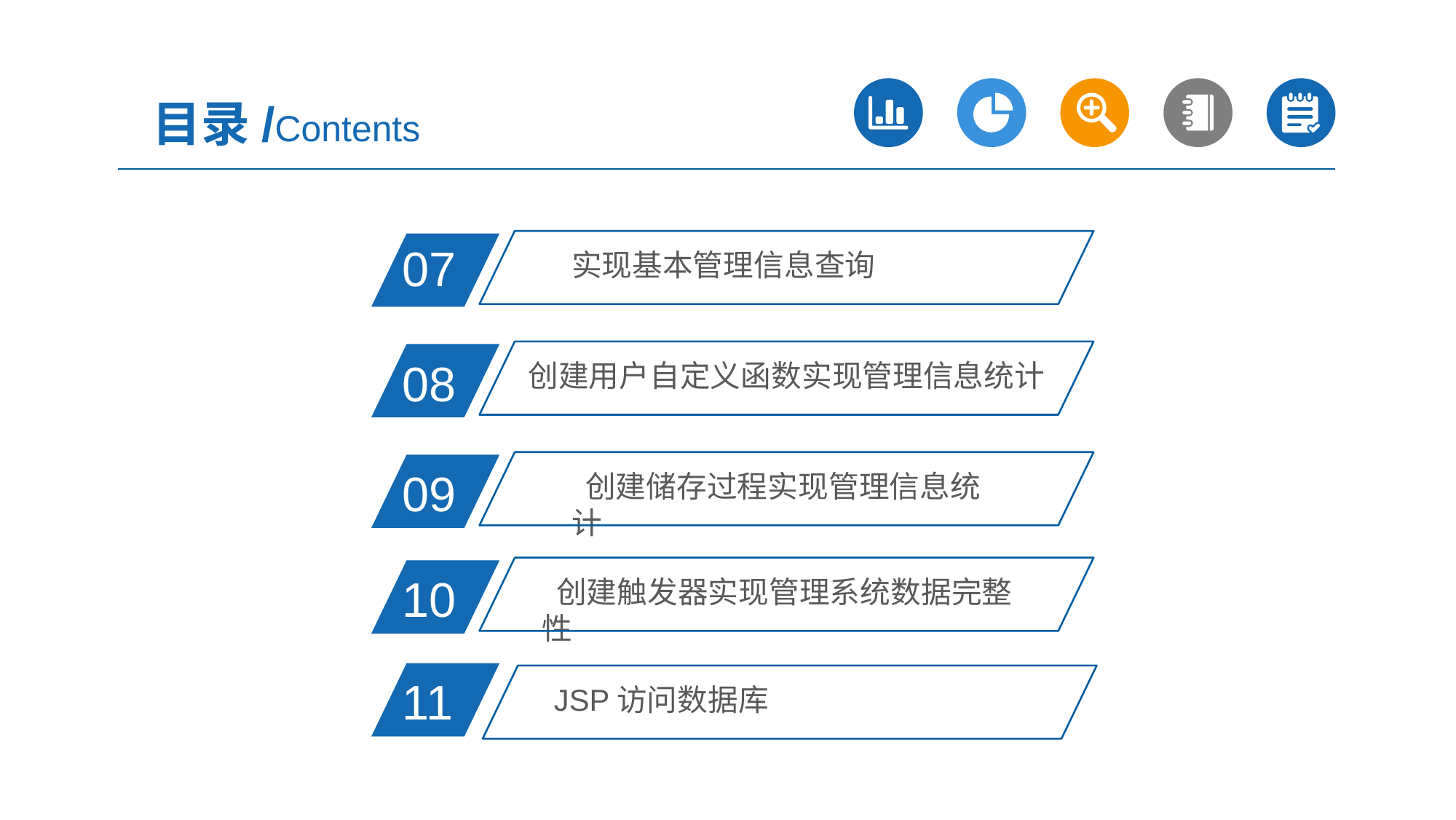

目录/Contents

实现基本管理信息查询
07

创建用户自定义函数实现管理信息统计

08

 创建储存过程实现管理信息统计

09

 创建触发器实现管理系统数据完整性

10

11

 JSP访问数据库